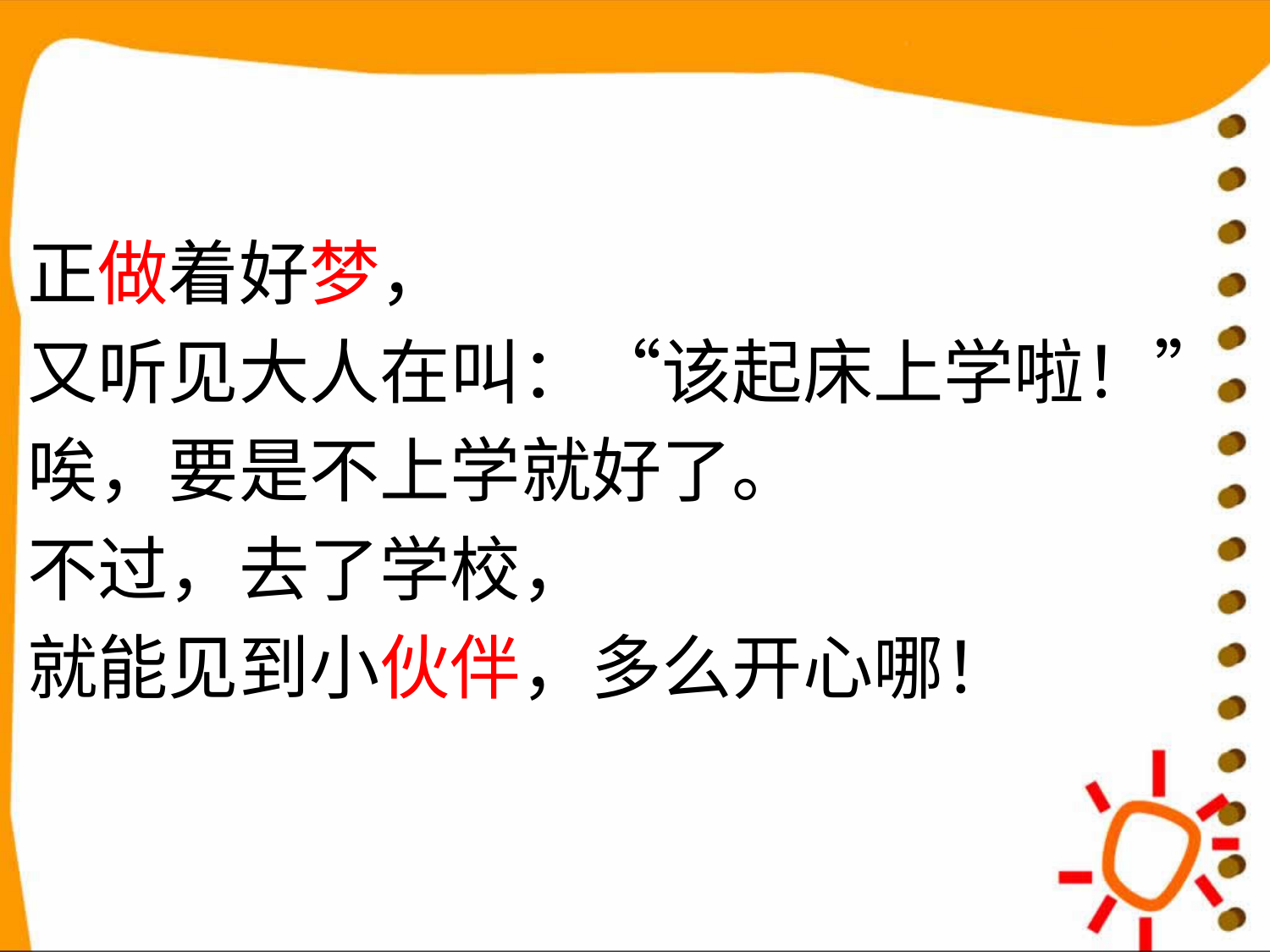

#
正做着好梦，
又听见大人在叫：“该起床上学啦！”
唉，要是不上学就好了。
不过，去了学校，
就能见到小伙伴，多么开心哪！